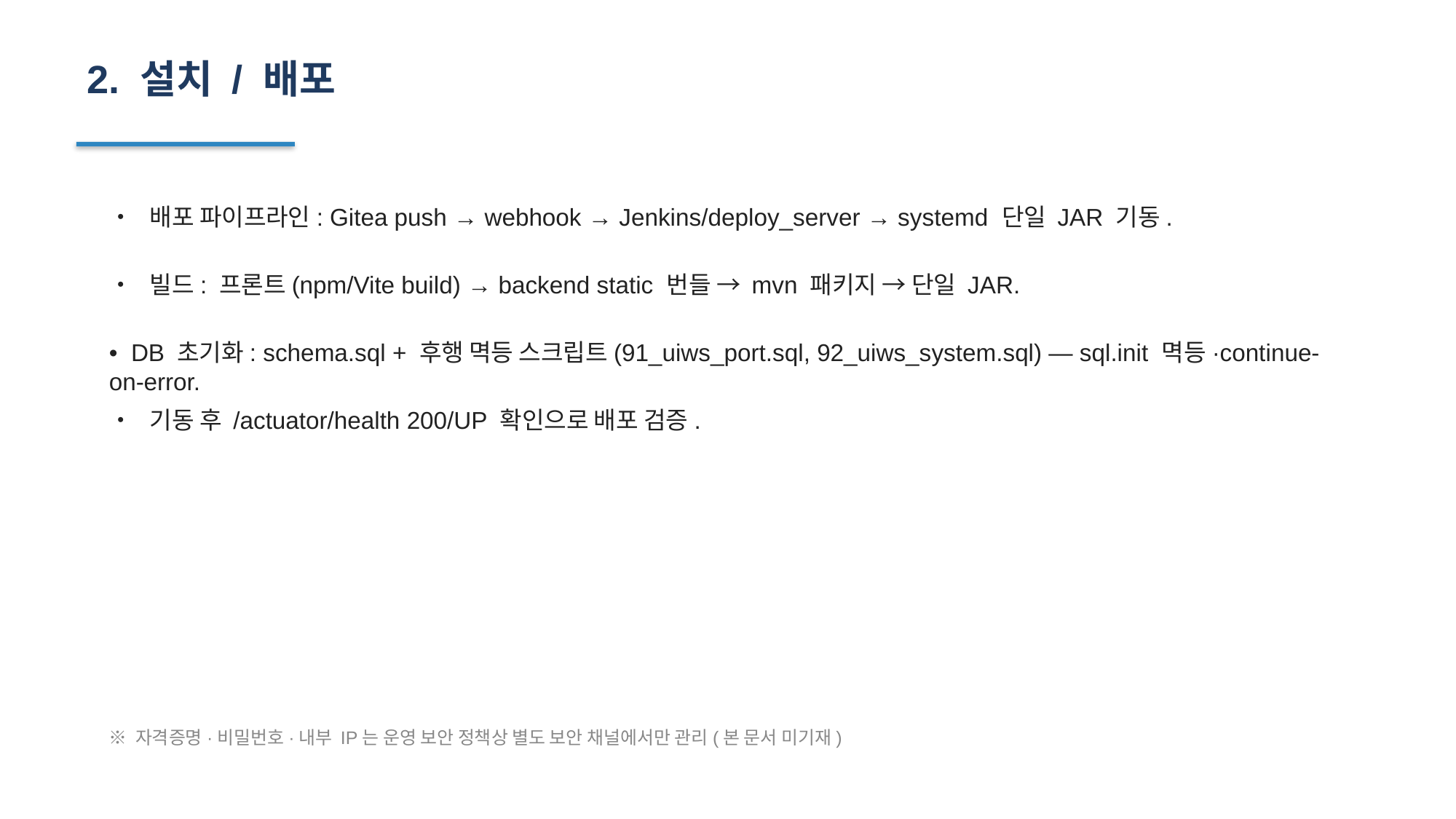

2. 설치 / 배포

•  배포 파이프라인: Gitea push → webhook → Jenkins/deploy_server → systemd 단일 JAR 기동.
•  빌드: 프론트(npm/Vite build) → backend static 번들 → mvn 패키지 → 단일 JAR.
•  DB 초기화: schema.sql + 후행 멱등 스크립트(91_uiws_port.sql, 92_uiws_system.sql) — sql.init 멱등·continue-on-error.
•  기동 후 /actuator/health 200/UP 확인으로 배포 검증.
※ 자격증명·비밀번호·내부 IP는 운영 보안 정책상 별도 보안 채널에서만 관리(본 문서 미기재)